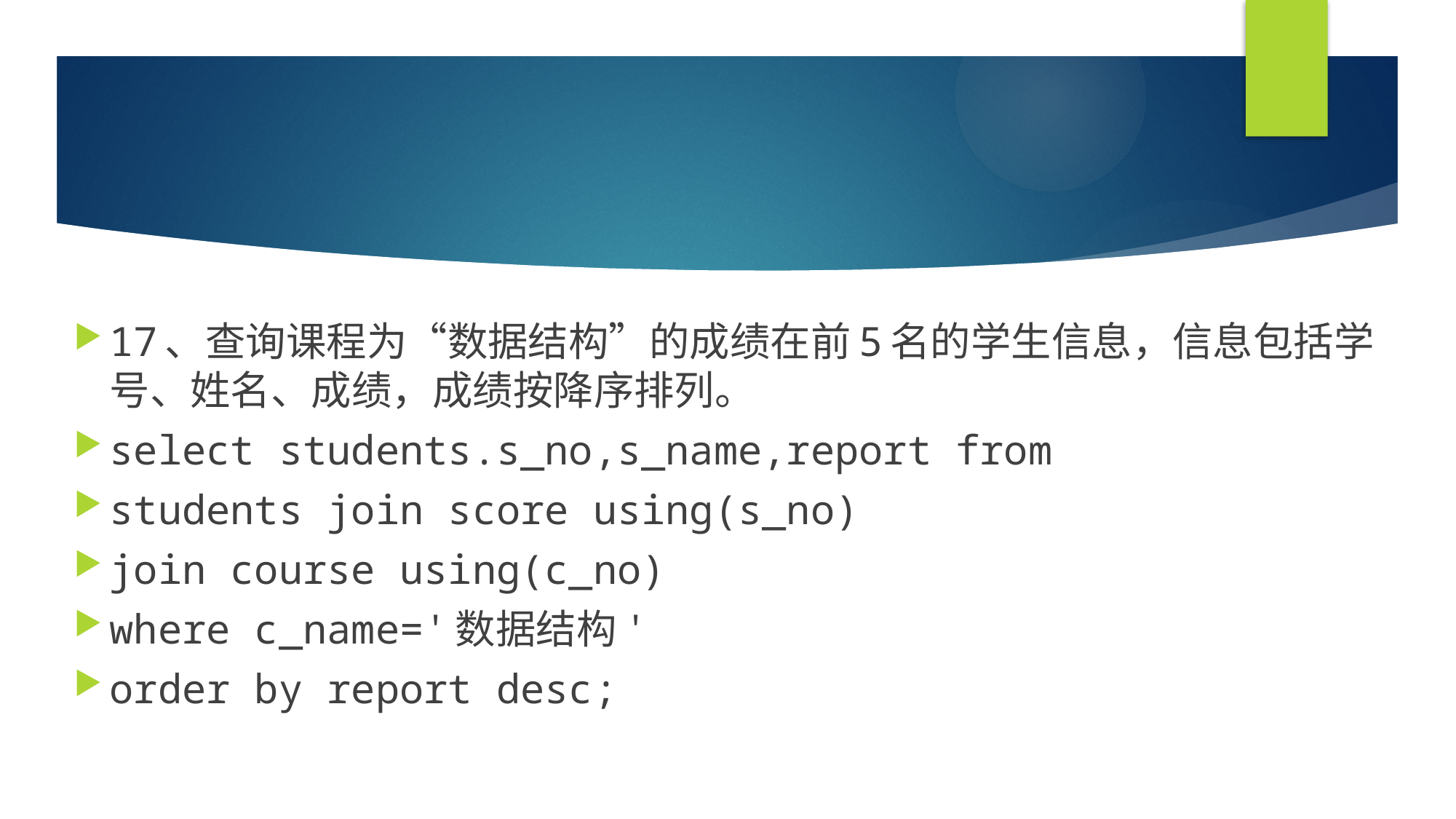

#
17、查询课程为“数据结构”的成绩在前5名的学生信息，信息包括学号、姓名、成绩，成绩按降序排列。
select students.s_no,s_name,report from
students join score using(s_no)
join course using(c_no)
where c_name='数据结构'
order by report desc;